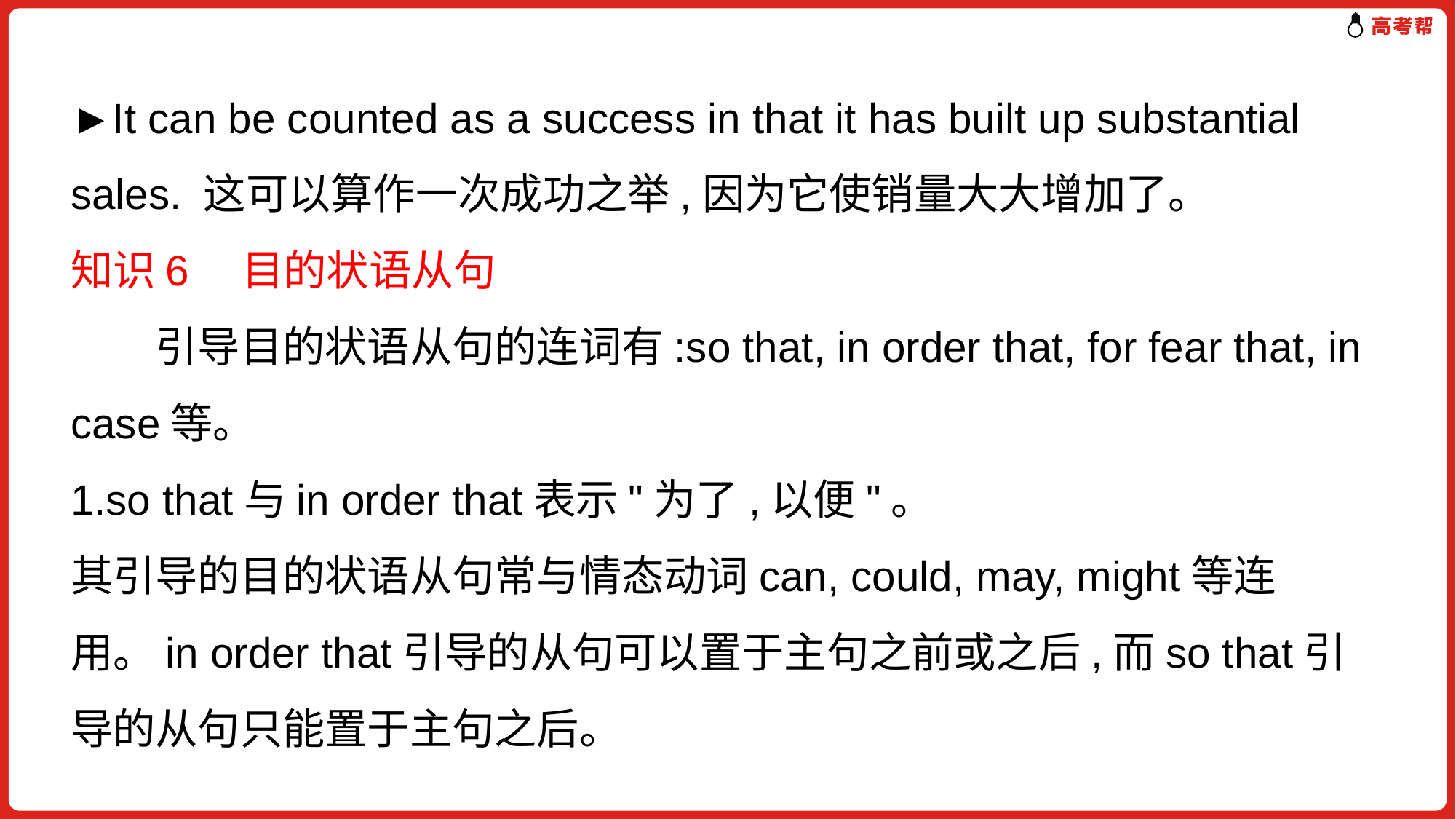

►It can be counted as a success in that it has built up substantial sales. 这可以算作一次成功之举,因为它使销量大大增加了。
知识6　目的状语从句
　　引导目的状语从句的连词有:so that, in order that, for fear that, in case等。
1.so that与in order that表示"为了,以便"。
其引导的目的状语从句常与情态动词can, could, may, might等连用。in order that引导的从句可以置于主句之前或之后,而so that引导的从句只能置于主句之后。